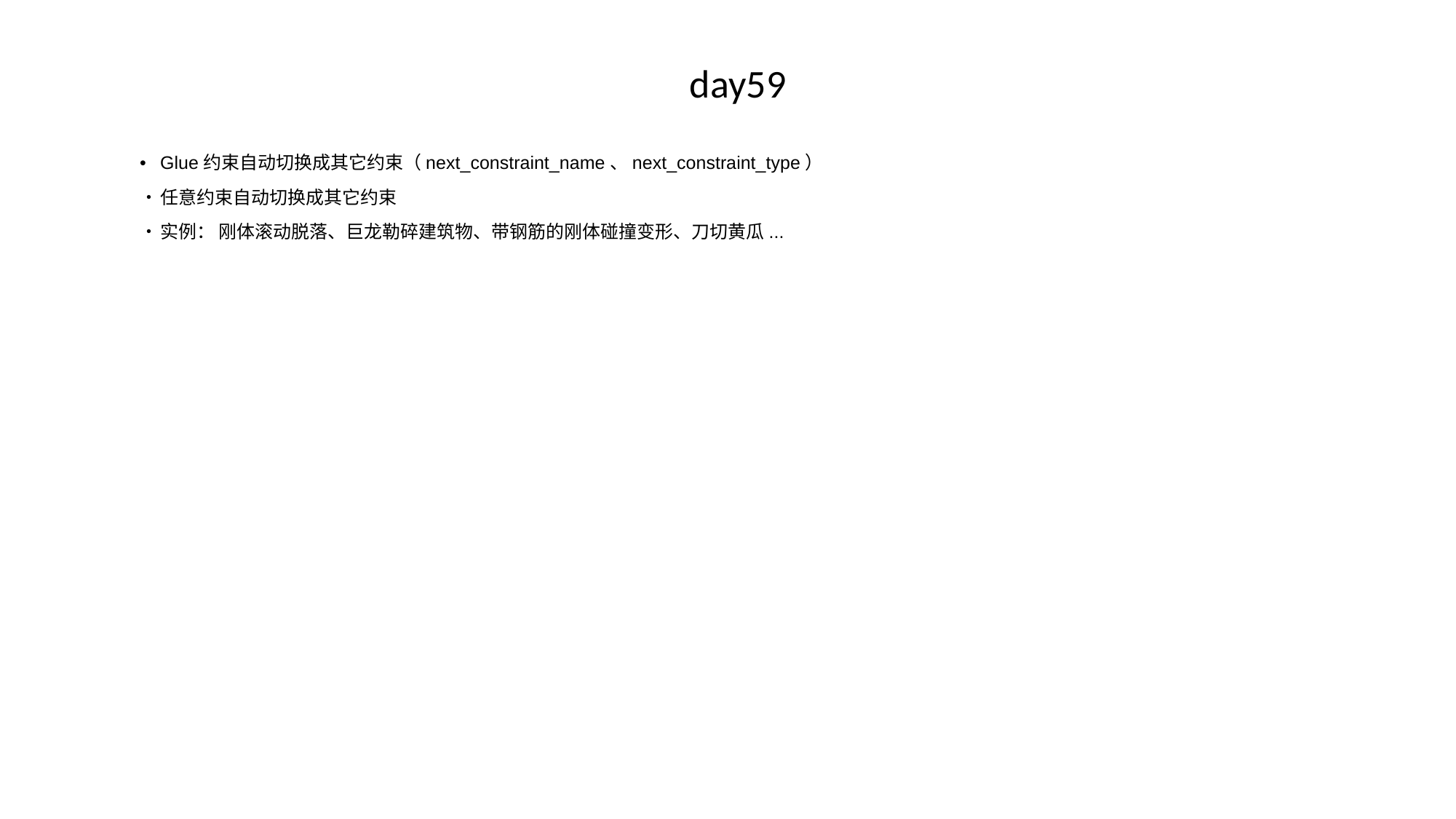

# day59
•	Glue约束自动切换成其它约束（next_constraint_name、next_constraint_type）
•	任意约束自动切换成其它约束
•	实例： 刚体滚动脱落、巨龙勒碎建筑物、带钢筋的刚体碰撞变形、刀切黄瓜...